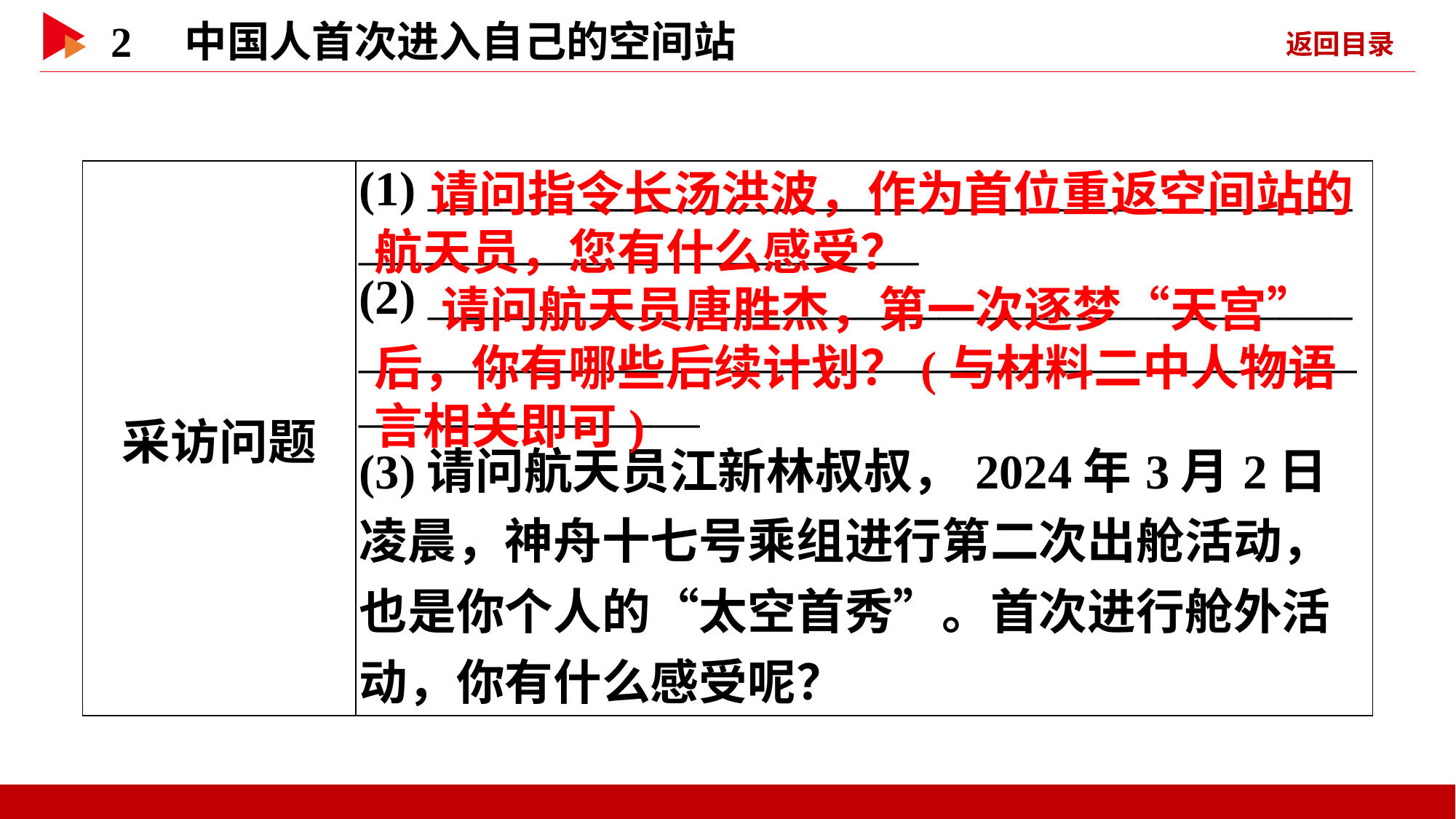

请问指令长汤洪波，作为首位重返空间站的航天员，您有什么感受？
| 采访问题 | (1) \_\_\_\_\_\_\_\_\_\_\_\_\_\_\_\_\_\_\_\_\_\_\_\_\_\_\_\_\_\_\_\_\_\_\_\_\_\_ \_\_\_\_\_\_\_\_\_\_\_\_\_\_\_\_\_\_\_\_\_\_\_ (2) \_\_\_\_\_\_\_\_\_\_\_\_\_\_\_\_\_\_\_\_\_\_\_\_\_\_\_\_\_\_\_\_\_\_\_\_\_\_ \_\_\_\_\_\_\_\_\_\_\_\_\_\_\_\_\_\_\_\_\_\_\_\_\_\_\_\_\_\_\_\_\_\_\_\_\_\_\_\_\_\_\_\_\_\_\_\_\_\_\_\_\_\_\_ (3)请问航天员江新林叔叔，2024年3月2日凌晨，神舟十七号乘组进行第二次出舱活动，也是你个人的“太空首秀”。首次进行舱外活动，你有什么感受呢？ |
| --- | --- |
     请问航天员唐胜杰，第一次逐梦“天宫”后，你有哪些后续计划？(与材料二中人物语言相关即可)